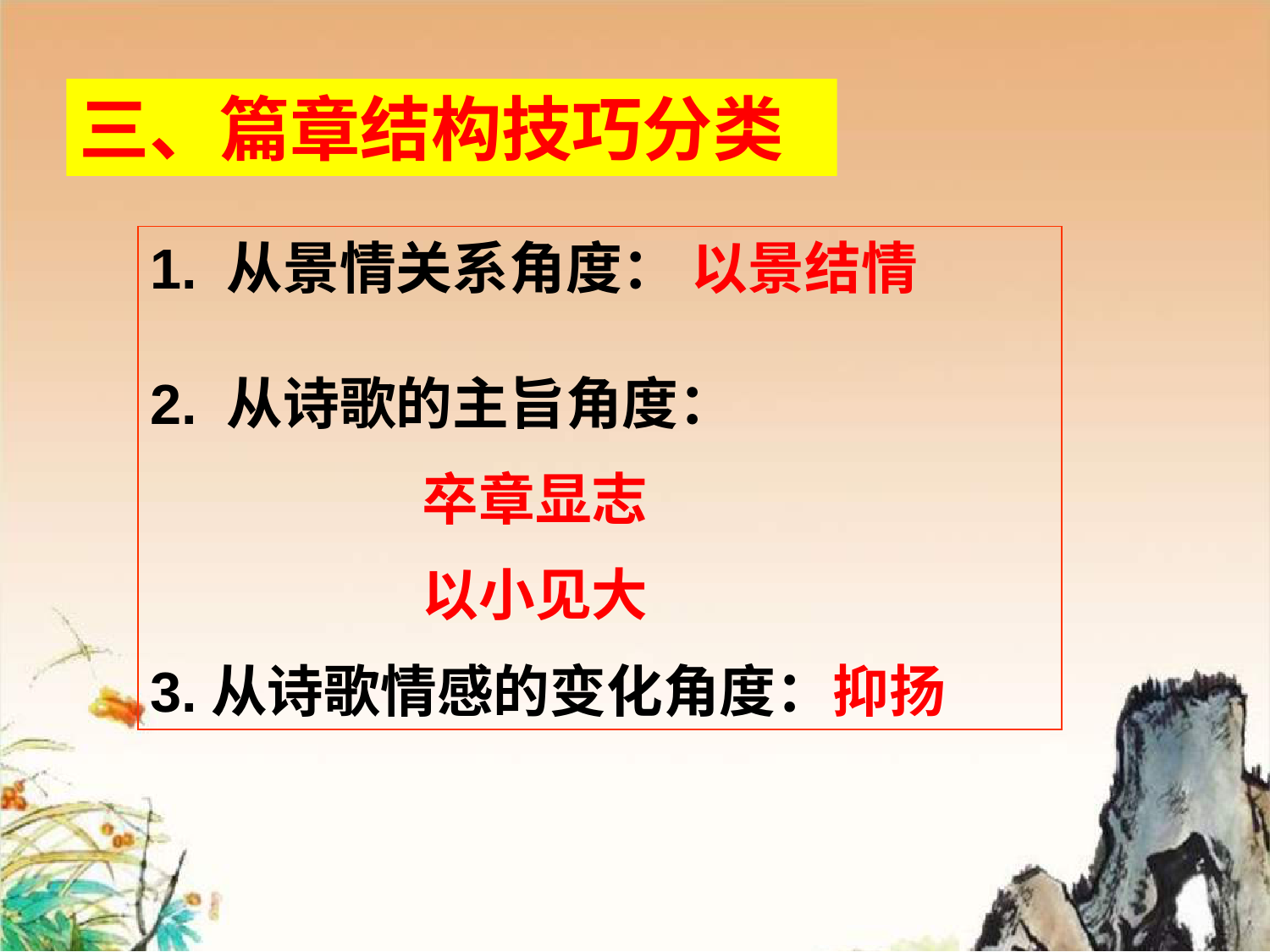

三、篇章结构技巧分类
1. 从景情关系角度： 以景结情
2. 从诗歌的主旨角度：
                    卒章显志
                    以小见大
3.从诗歌情感的变化角度：抑扬